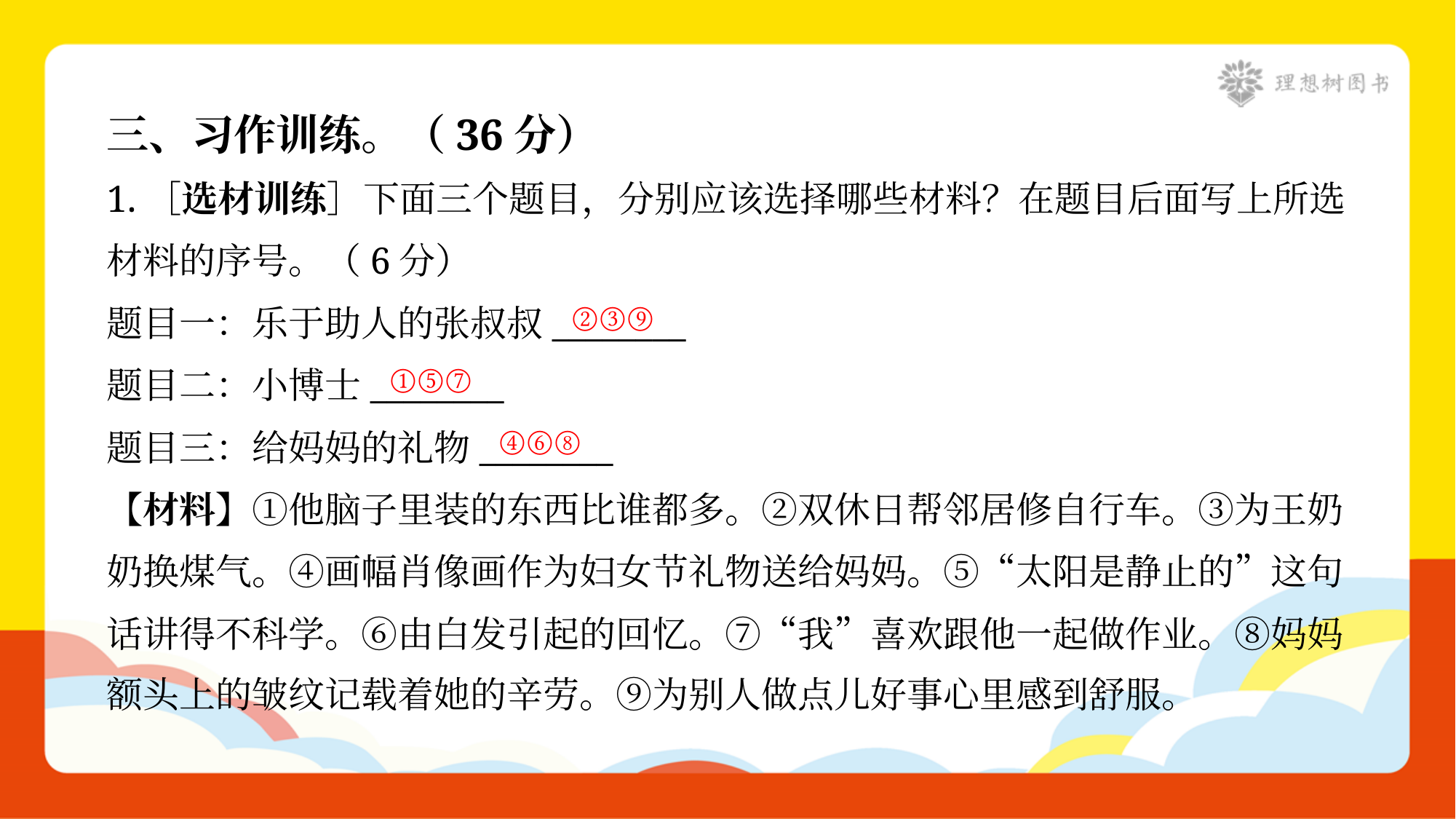

三、习作训练。（36分）
1.［选材训练］下面三个题目，分别应该选择哪些材料？在题目后面写上所选
材料的序号。（6分）
题目一：乐于助人的张叔叔________
题目二：小博士________
题目三：给妈妈的礼物________
【材料】①他脑子里装的东西比谁都多。②双休日帮邻居修自行车。③为王奶
奶换煤气。④画幅肖像画作为妇女节礼物送给妈妈。⑤“太阳是静止的”这句
话讲得不科学。⑥由白发引起的回忆。⑦“我”喜欢跟他一起做作业。⑧妈妈
额头上的皱纹记载着她的辛劳。⑨为别人做点儿好事心里感到舒服。
②③⑨
①⑤⑦
④⑥⑧